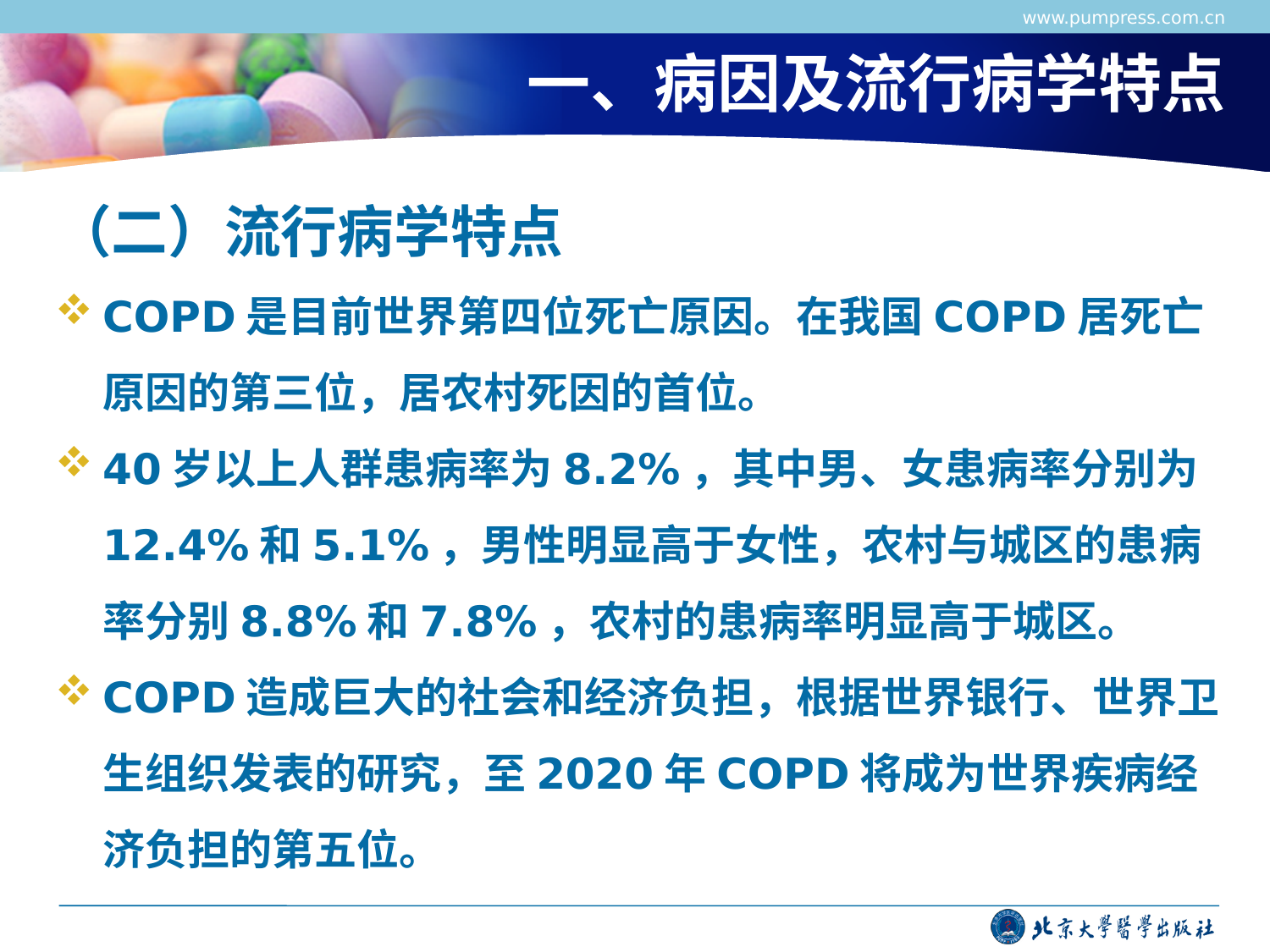

www.pumpress.com.cn
# 一、病因及流行病学特点
（二）流行病学特点
COPD是目前世界第四位死亡原因。在我国COPD居死亡原因的第三位，居农村死因的首位。
40岁以上人群患病率为8.2%，其中男、女患病率分别为12.4%和5.1%，男性明显高于女性，农村与城区的患病率分别8.8%和7.8%，农村的患病率明显高于城区。
COPD造成巨大的社会和经济负担，根据世界银行、世界卫生组织发表的研究，至2020年COPD将成为世界疾病经济负担的第五位。